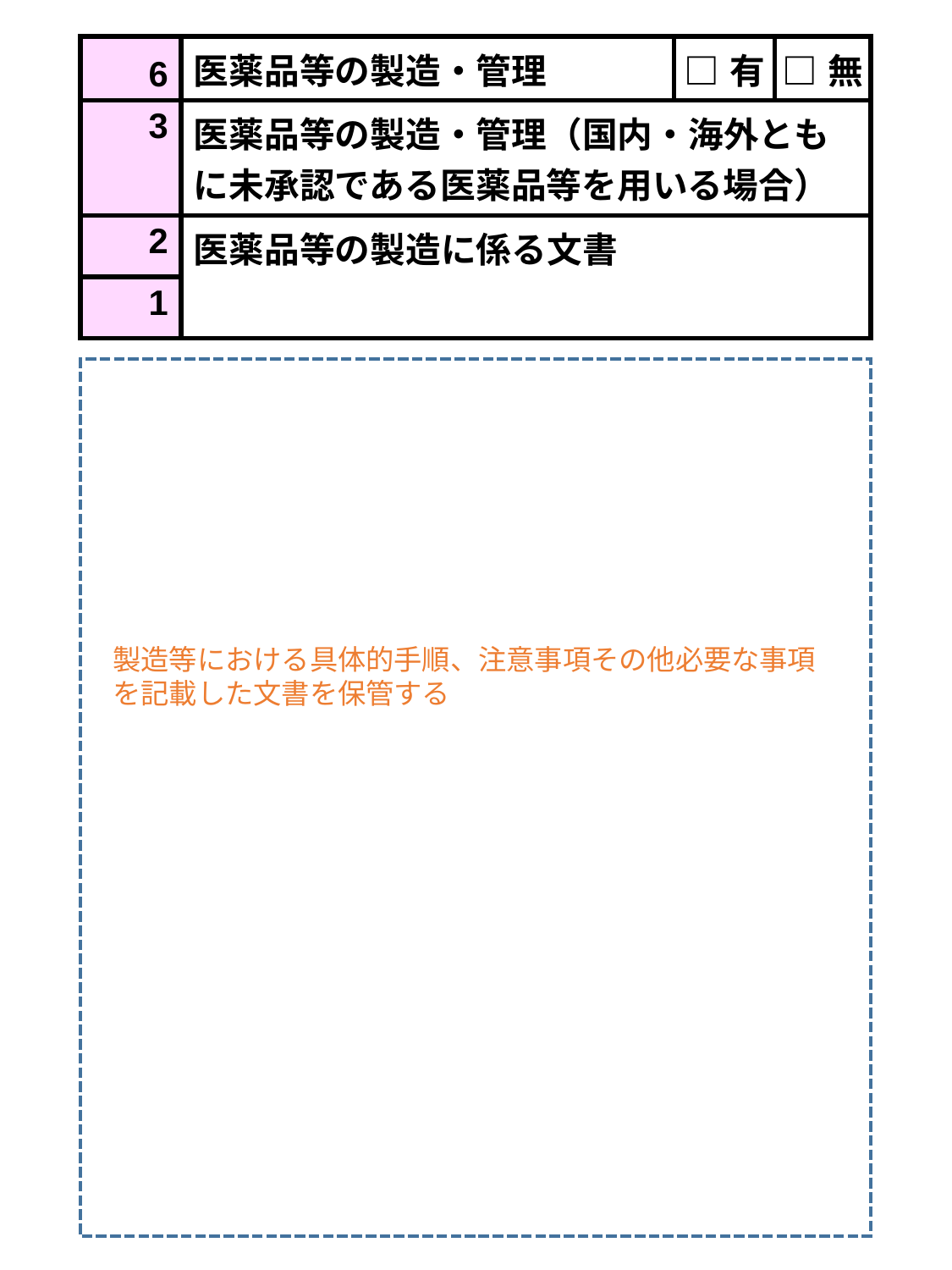

| 6 | 医薬品等の製造・管理 | □有 | □無 |
| --- | --- | --- | --- |
| 3 | 医薬品等の製造・管理（国内・海外ともに未承認である医薬品等を用いる場合） |  |  |
| 2 | 医薬品等の製造に係る文書 |  |  |
| 1 |  |  |  |

製造等における具体的手順、注意事項その他必要な事項を記載した文書を保管する